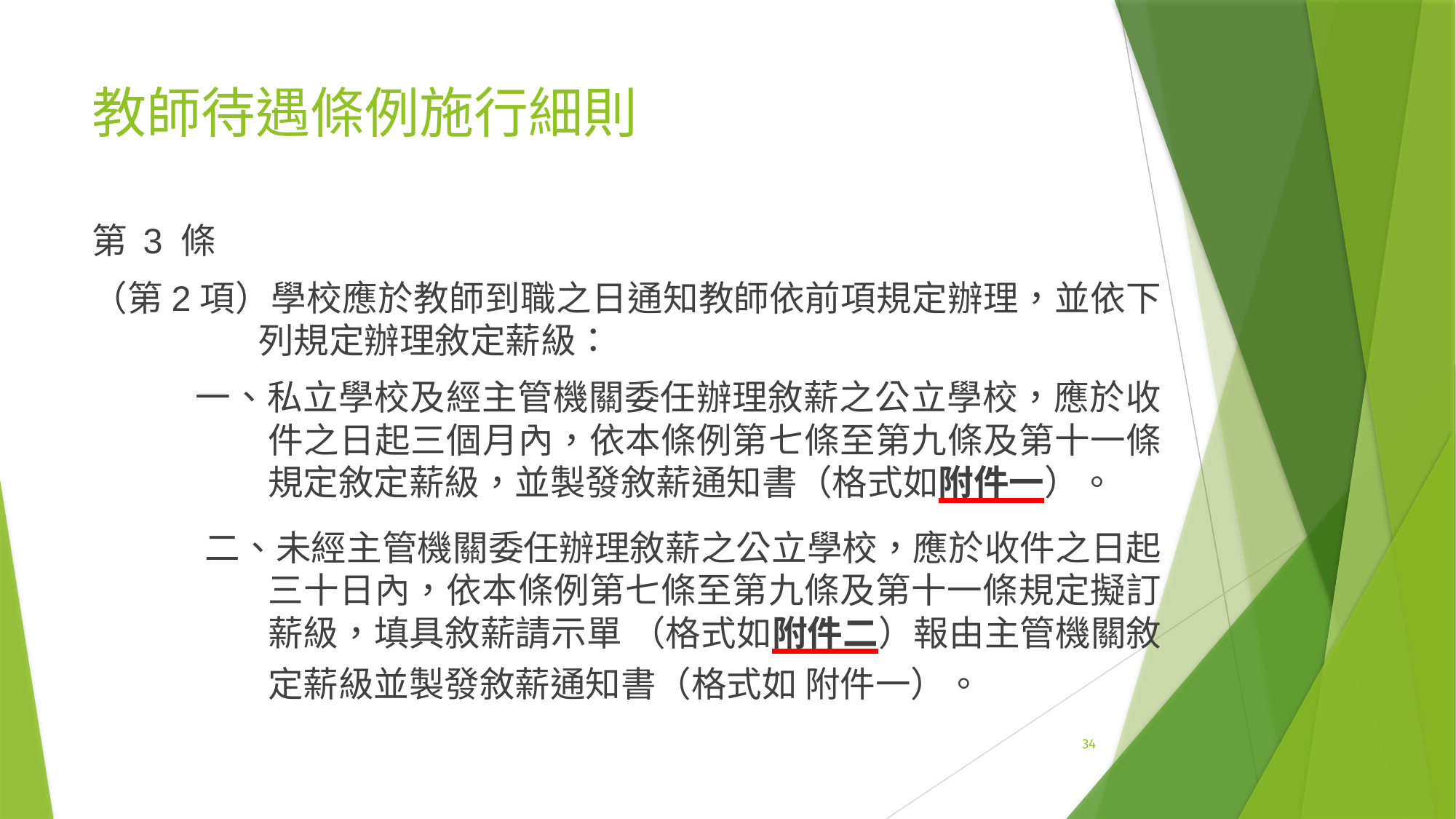

# 教師待遇條例施行細則
第 3 條
（第2項）學校應於教師到職之日通知教師依前項規定辦理，並依下列規定辦理敘定薪級：
一、私立學校及經主管機關委任辦理敘薪之公立學校，應於收件之日起三個月內，依本條例第七條至第九條及第十一條規定敘定薪級，並製發敘薪通知書（格式如附件一）。
二、未經主管機關委任辦理敘薪之公立學校，應於收件之日起三十日內，依本條例第七條至第九條及第十一條規定擬訂薪級，填具敘薪請示單 （格式如附件二）報由主管機關敘定薪級並製發敘薪通知書（格式如 附件一）。
34